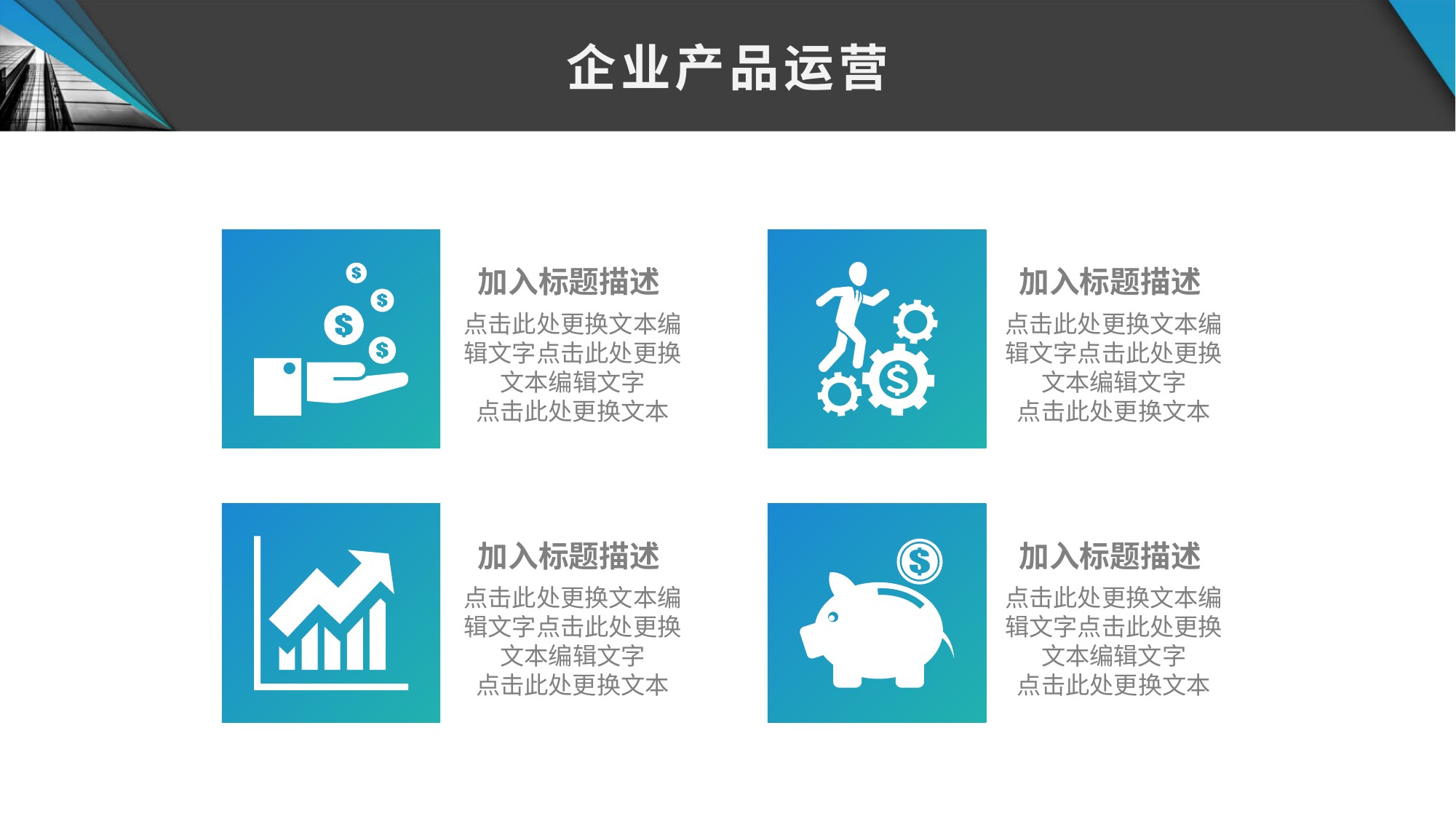

企业产品运营

加入标题描述
点击此处更换文本编辑文字点击此处更换文本编辑文字
点击此处更换文本
加入标题描述
点击此处更换文本编辑文字点击此处更换文本编辑文字
点击此处更换文本

加入标题描述
点击此处更换文本编辑文字点击此处更换文本编辑文字
点击此处更换文本
加入标题描述
点击此处更换文本编辑文字点击此处更换文本编辑文字
点击此处更换文本